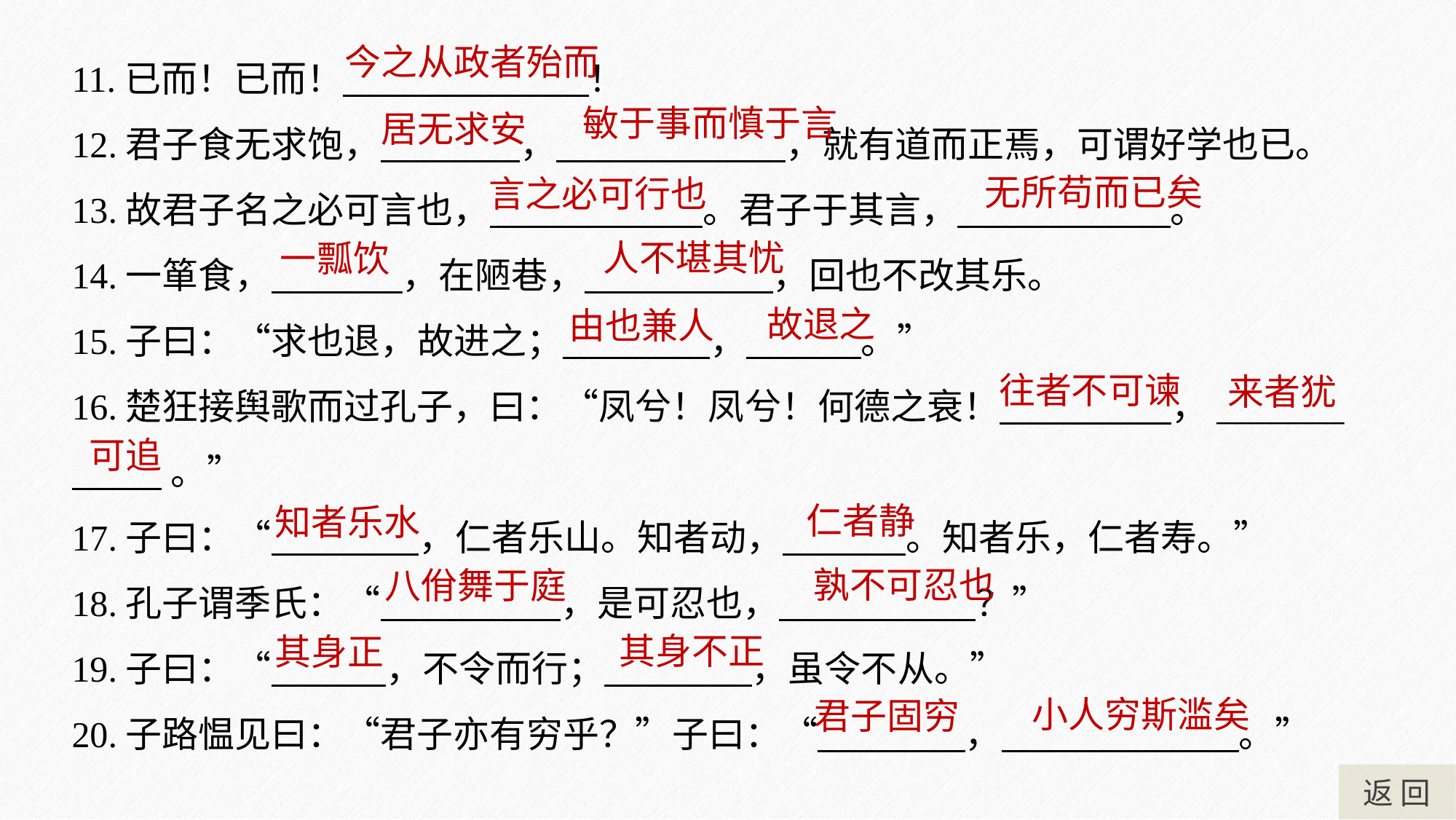

11.已而！已而！                              ！
12.君子食无求饱，                 ，                            ，就有道而正焉，可谓好学也已。
13.故君子名之必可言也，                          。君子于其言，                          。
14.一箪食，                ，在陋巷，                       ，回也不改其乐。
15.子曰：“求也退，故进之；                  ，              。”
16.楚狂接舆歌而过孔子，曰：“凤兮！凤兮！何德之衰！                     ，_______
           。”
17.子曰：“                  ，仁者乐山。知者动，               。知者乐，仁者寿。”
18.孔子谓季氏：“                      ，是可忍也，                        ？”
19.子曰：“              ，不令而行；                  ，虽令不从。”
20.子路愠见曰：“君子亦有穷乎？”子曰：“                  ，                             。”
今之从政者殆而
敏于事而慎于言
居无求安
无所苟而已矣
言之必可行也
人不堪其忧
一瓢饮
故退之
由也兼人
往者不可谏
来者犹
可追
仁者静
知者乐水
孰不可忍也
八佾舞于庭
其身不正
其身正
小人穷斯滥矣
君子固穷
返 回